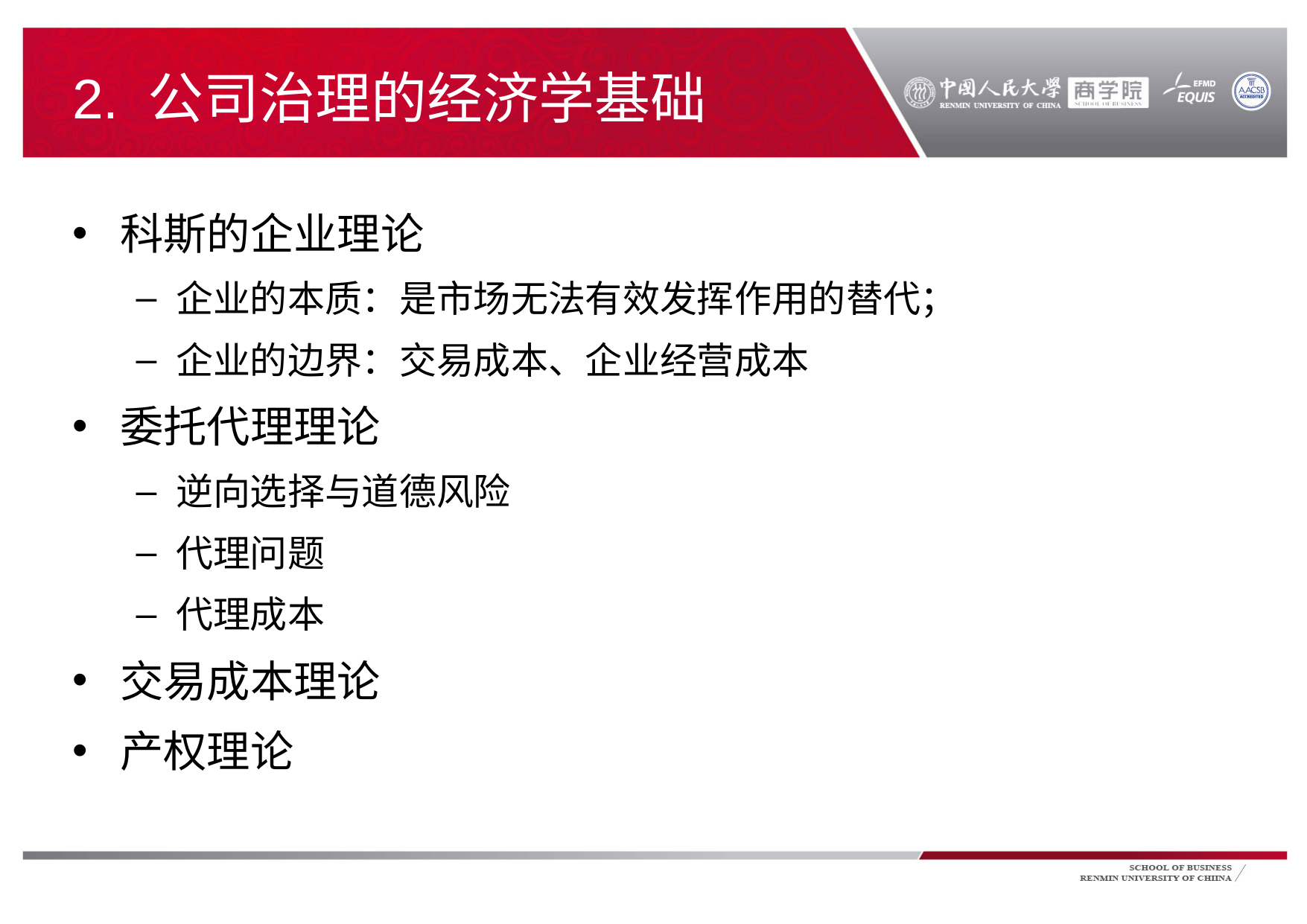

# 2. 公司治理的经济学基础
科斯的企业理论
企业的本质：是市场无法有效发挥作用的替代；
企业的边界：交易成本、企业经营成本
委托代理理论
逆向选择与道德风险
代理问题
代理成本
交易成本理论
产权理论